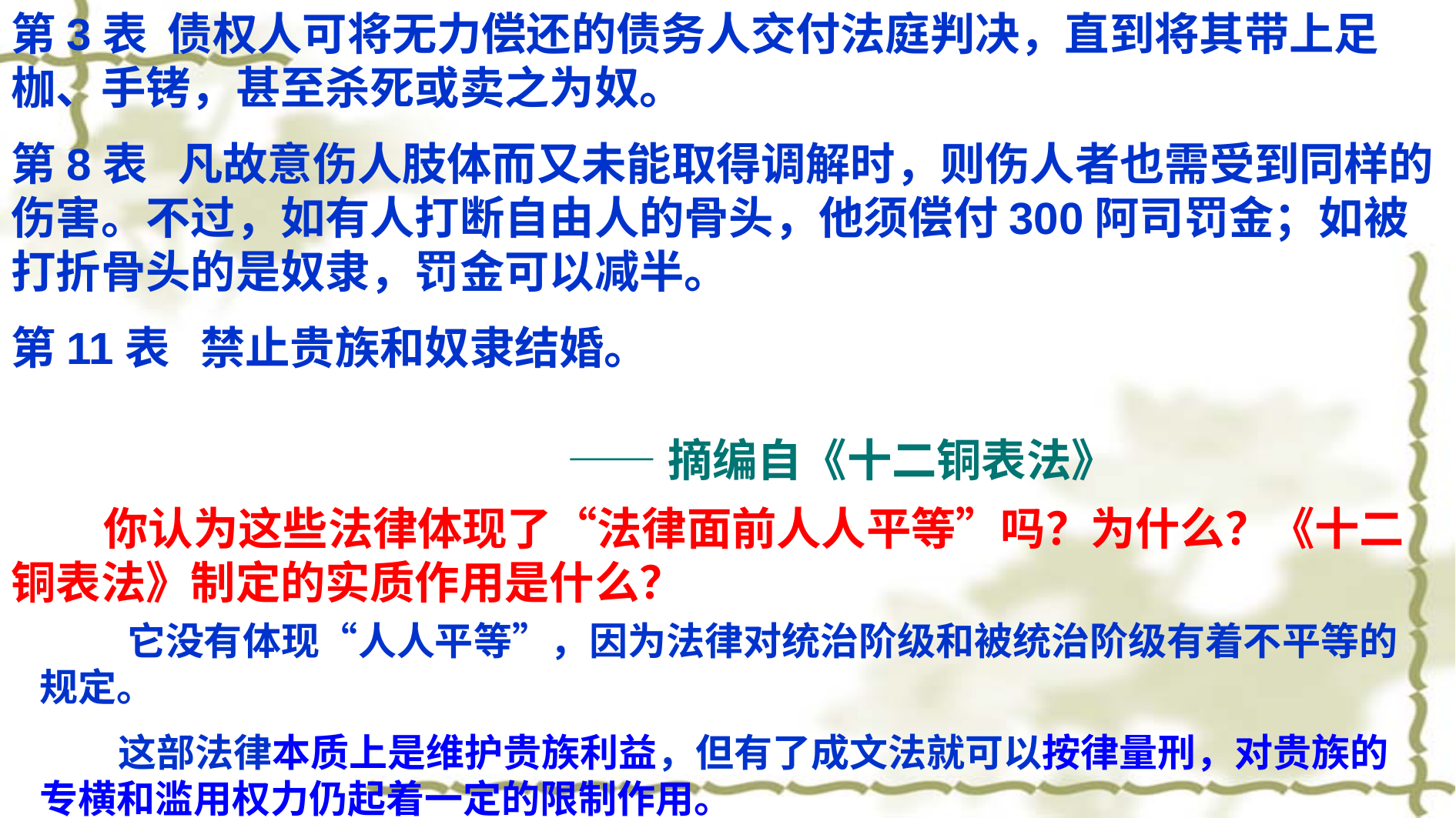

第3表  债权人可将无力偿还的债务人交付法庭判决，直到将其带上足枷、手铐，甚至杀死或卖之为奴。
第8表   凡故意伤人肢体而又未能取得调解时，则伤人者也需受到同样的伤害。不过，如有人打断自由人的骨头，他须偿付300阿司罚金；如被打折骨头的是奴隶，罚金可以减半。
第11表   禁止贵族和奴隶结婚。

——摘编自《十二铜表法》
        你认为这些法律体现了“法律面前人人平等”吗？为什么？《十二铜表法》制定的实质作用是什么？
         它没有体现“人人平等”，因为法律对统治阶级和被统治阶级有着不平等的规定。
        这部法律本质上是维护贵族利益，但有了成文法就可以按律量刑，对贵族的专横和滥用权力仍起着一定的限制作用。